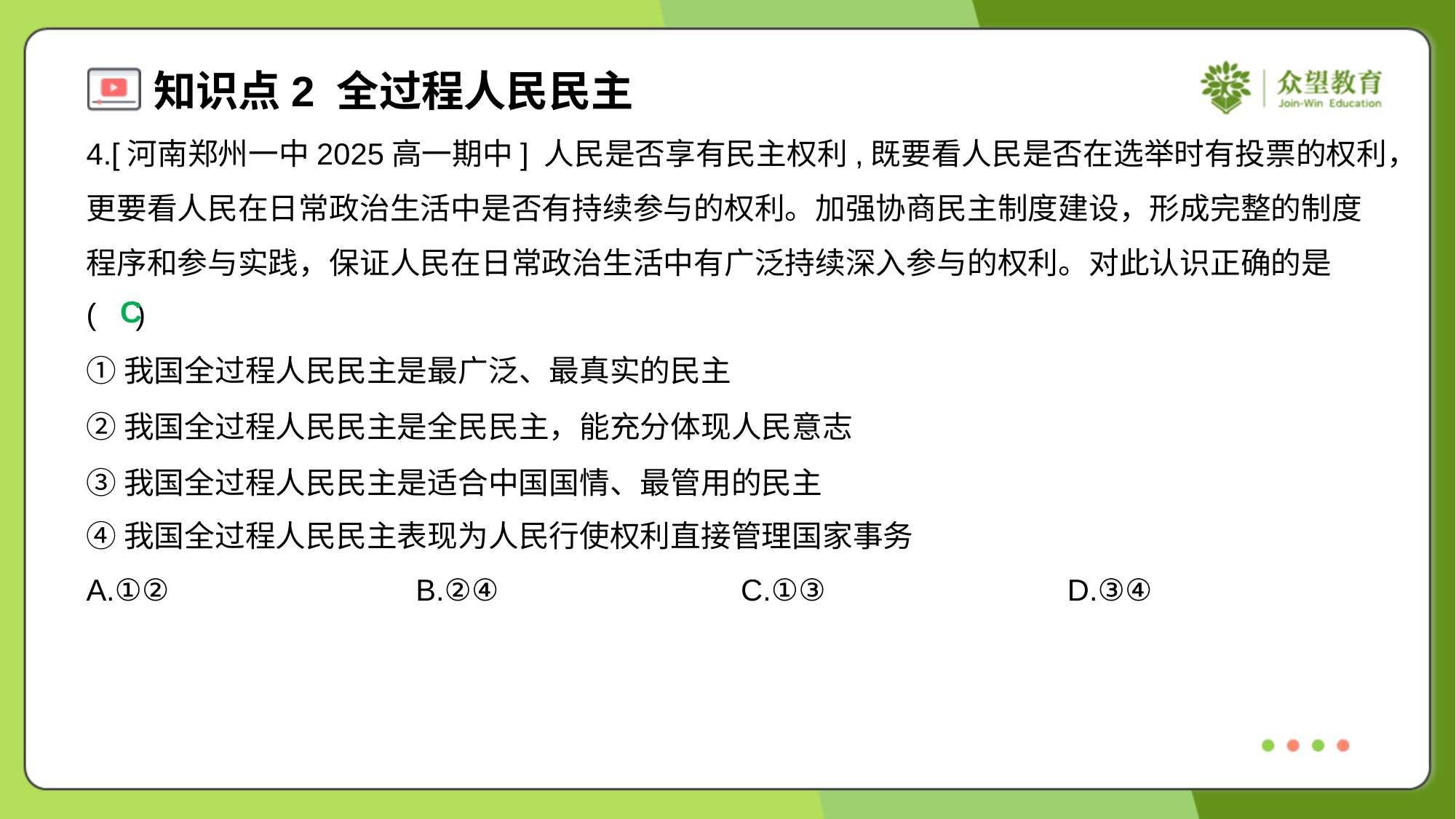

4.[河南郑州一中2025高一期中] 人民是否享有民主权利,既要看人民是否在选举时有投票的权利，
更要看人民在日常政治生活中是否有持续参与的权利。加强协商民主制度建设，形成完整的制度
程序和参与实践，保证人民在日常政治生活中有广泛持续深入参与的权利。对此认识正确的是
(     )
C
①我国全过程人民民主是最广泛、最真实的民主
②我国全过程人民民主是全民民主，能充分体现人民意志
③我国全过程人民民主是适合中国国情、最管用的民主
④我国全过程人民民主表现为人民行使权利直接管理国家事务
A.①②	B.②④	C.①③	D.③④